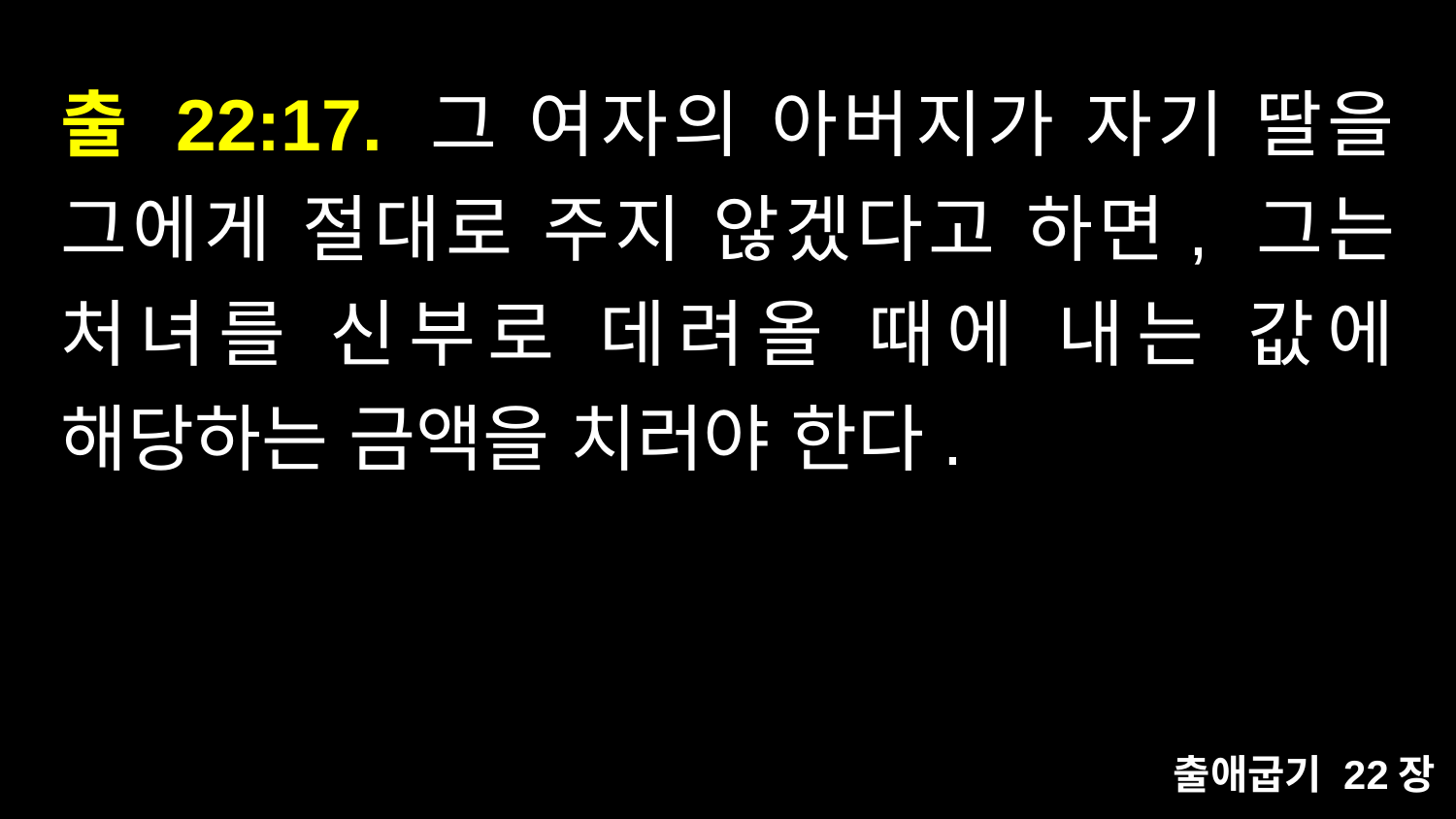

# 출 22:17. 그 여자의 아버지가 자기 딸을 그에게 절대로 주지 않겠다고 하면, 그는 처녀를 신부로 데려올 때에 내는 값에 해당하는 금액을 치러야 한다.
출애굽기 22장